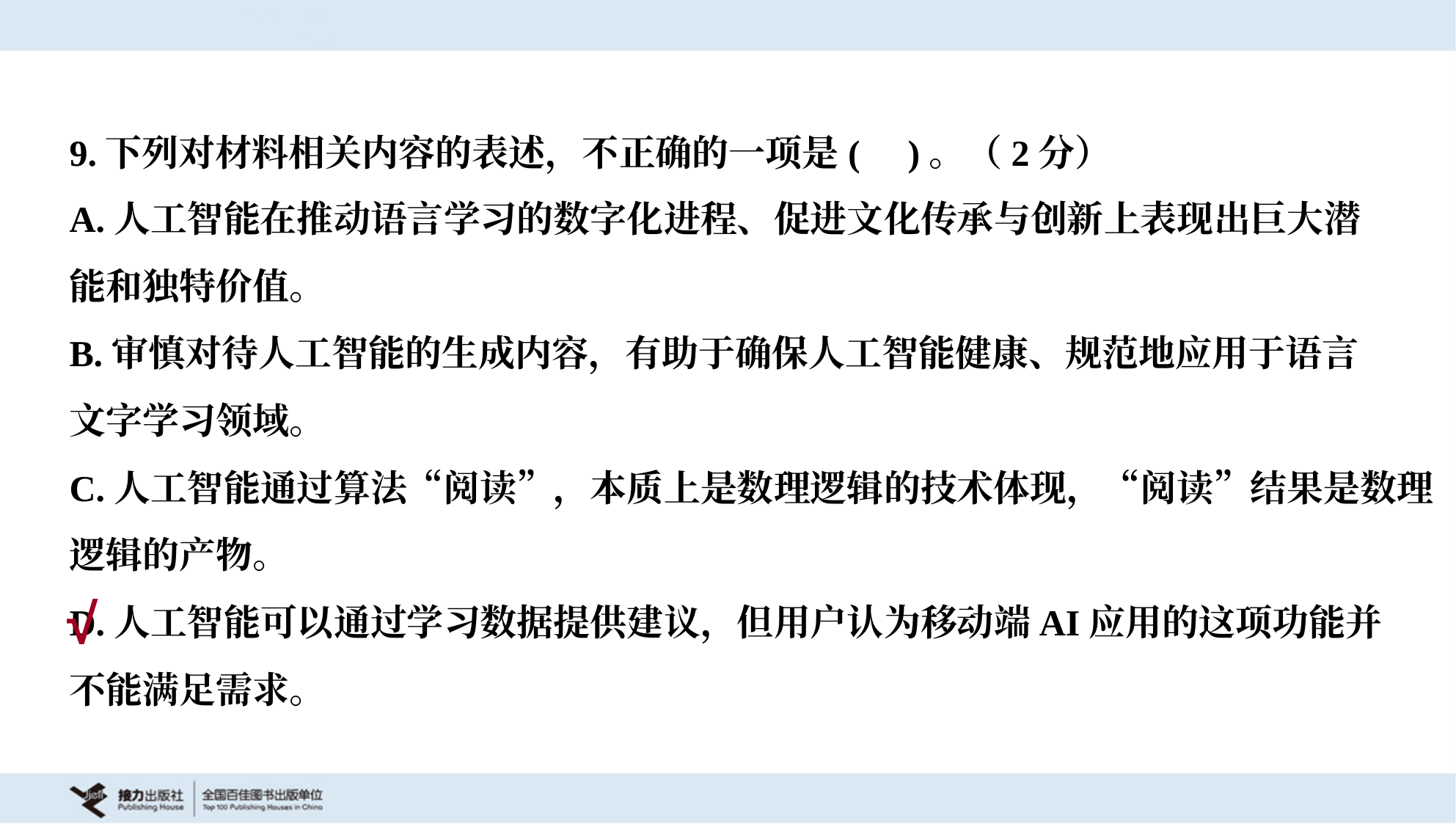

9.下列对材料相关内容的表述，不正确的一项是(     )。（2分）
A.人工智能在推动语言学习的数字化进程、促进文化传承与创新上表现出巨大潜
能和独特价值。
B.审慎对待人工智能的生成内容，有助于确保人工智能健康、规范地应用于语言
文字学习领域。
C.人工智能通过算法“阅读”，本质上是数理逻辑的技术体现，“阅读”结果是数理
逻辑的产物。
D.人工智能可以通过学习数据提供建议，但用户认为移动端AI应用的这项功能并
不能满足需求。
√